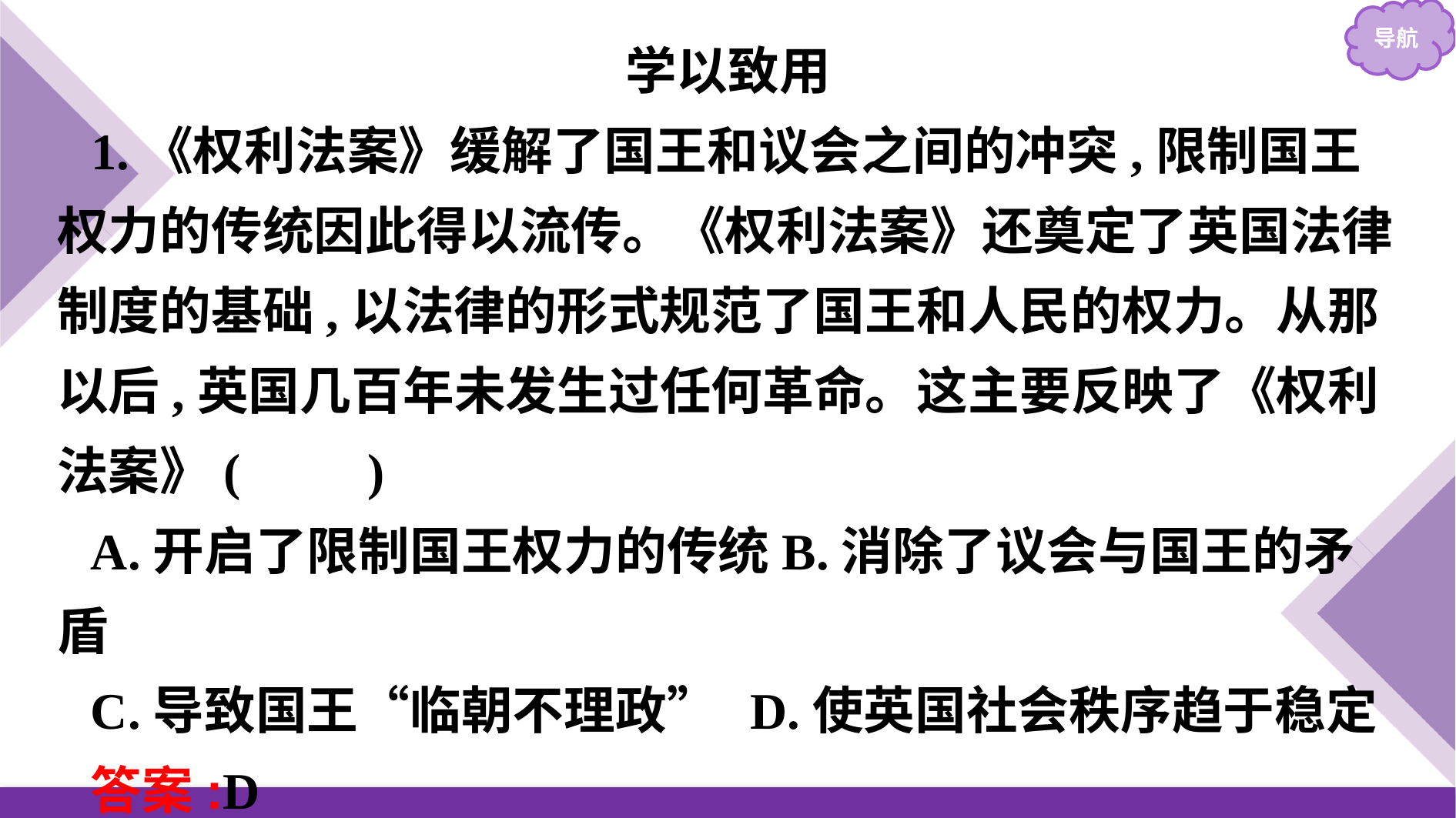

学以致用
1.《权利法案》缓解了国王和议会之间的冲突,限制国王权力的传统因此得以流传。《权利法案》还奠定了英国法律制度的基础,以法律的形式规范了国王和人民的权力。从那以后,英国几百年未发生过任何革命。这主要反映了《权利法案》(　　)
A.开启了限制国王权力的传统B.消除了议会与国王的矛盾
C.导致国王“临朝不理政”	D.使英国社会秩序趋于稳定
答案:D